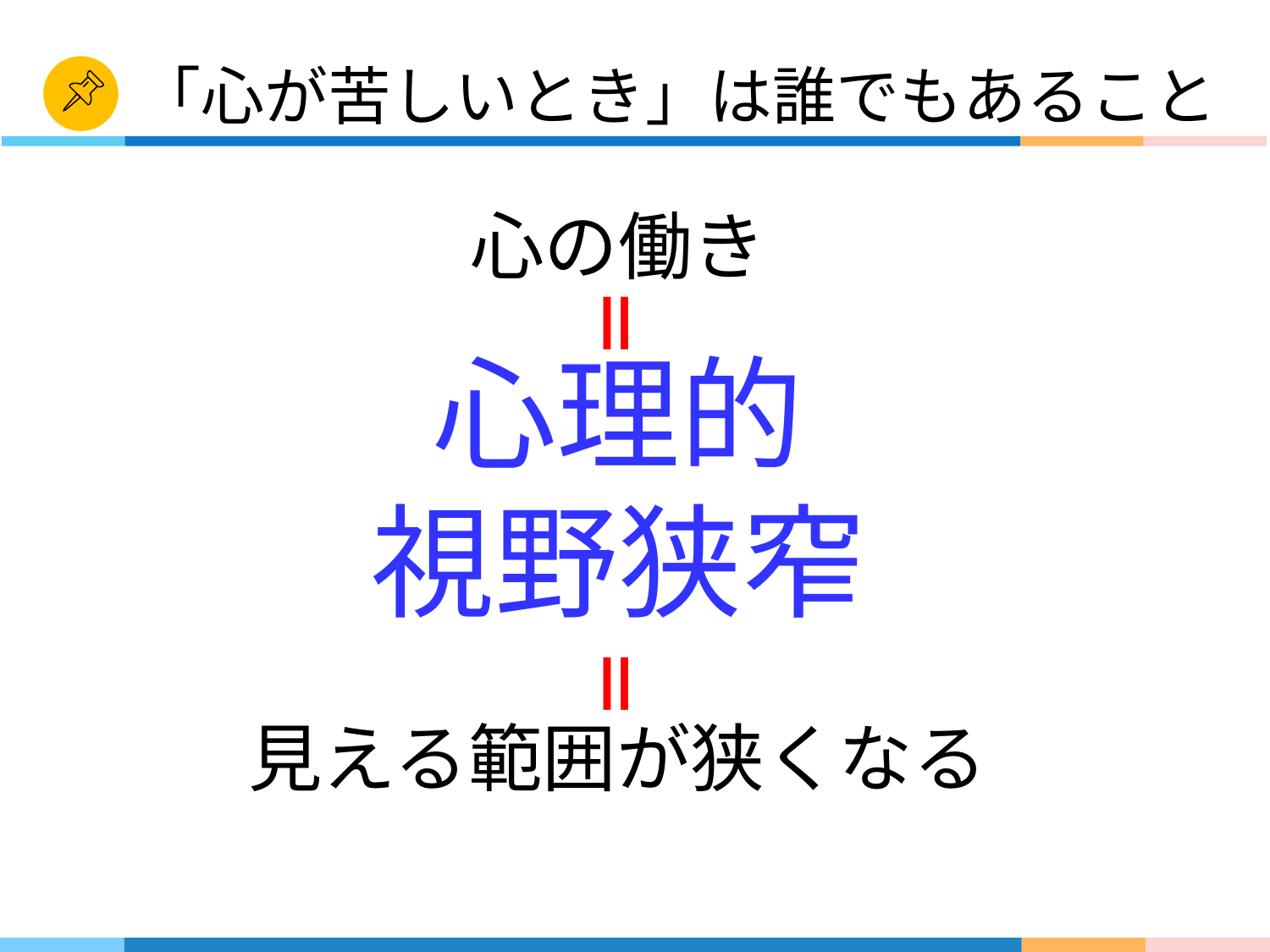

「心が苦しいとき」は誰でもあること
心理的
視野狭窄
心の働き

＝
＝
見える範囲が狭くなる